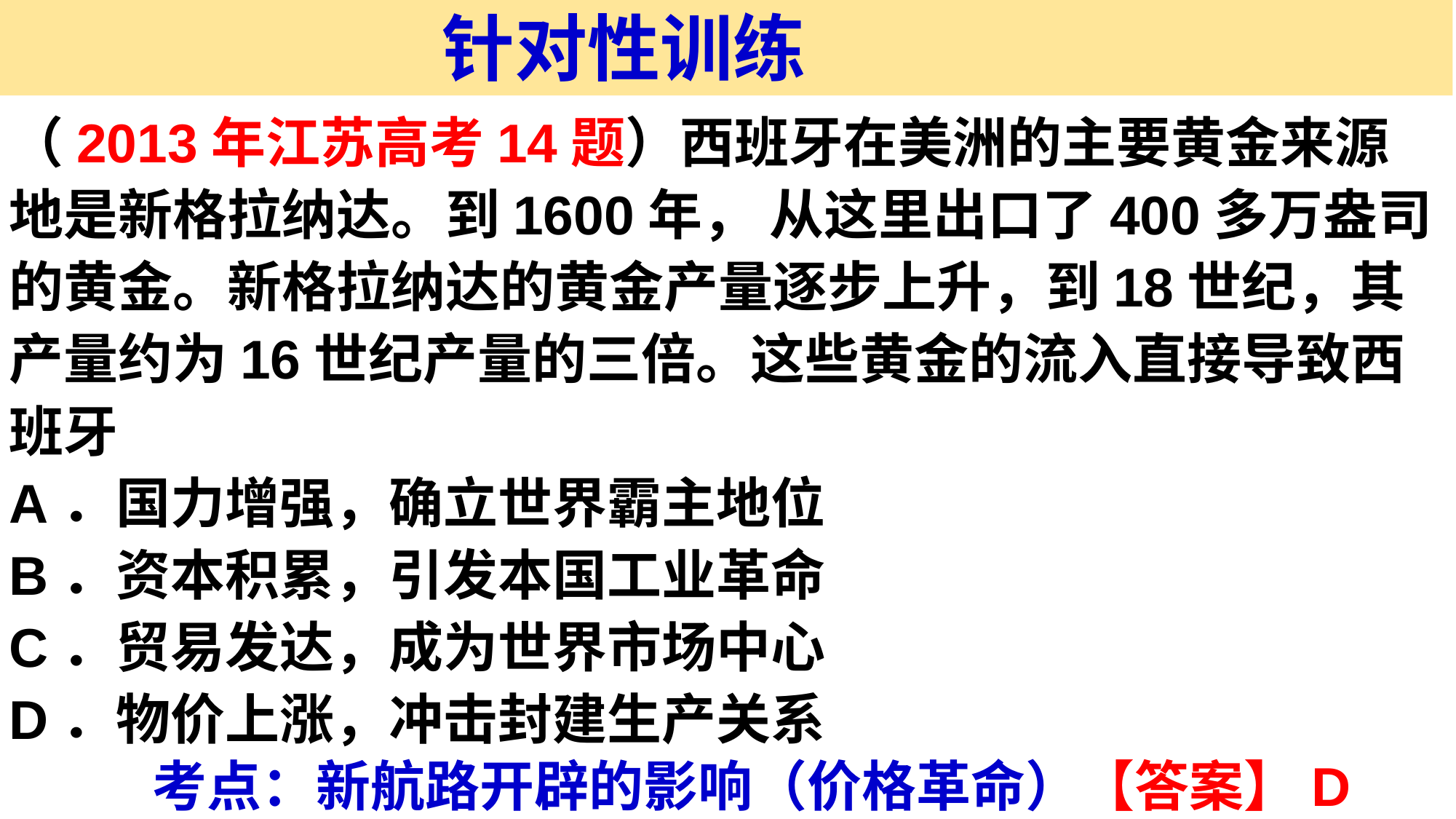

针对性训练
（2013年江苏高考14题）西班牙在美洲的主要黄金来源地是新格拉纳达。到1600年， 从这里出口了400多万盎司的黄金。新格拉纳达的黄金产量逐步上升，到18世纪，其产量约为16世纪产量的三倍。这些黄金的流入直接导致西班牙
A．国力增强，确立世界霸主地位
B．资本积累，引发本国工业革命
C．贸易发达，成为世界市场中心
D．物价上涨，冲击封建生产关系
考点：新航路开辟的影响（价格革命）【答案】D